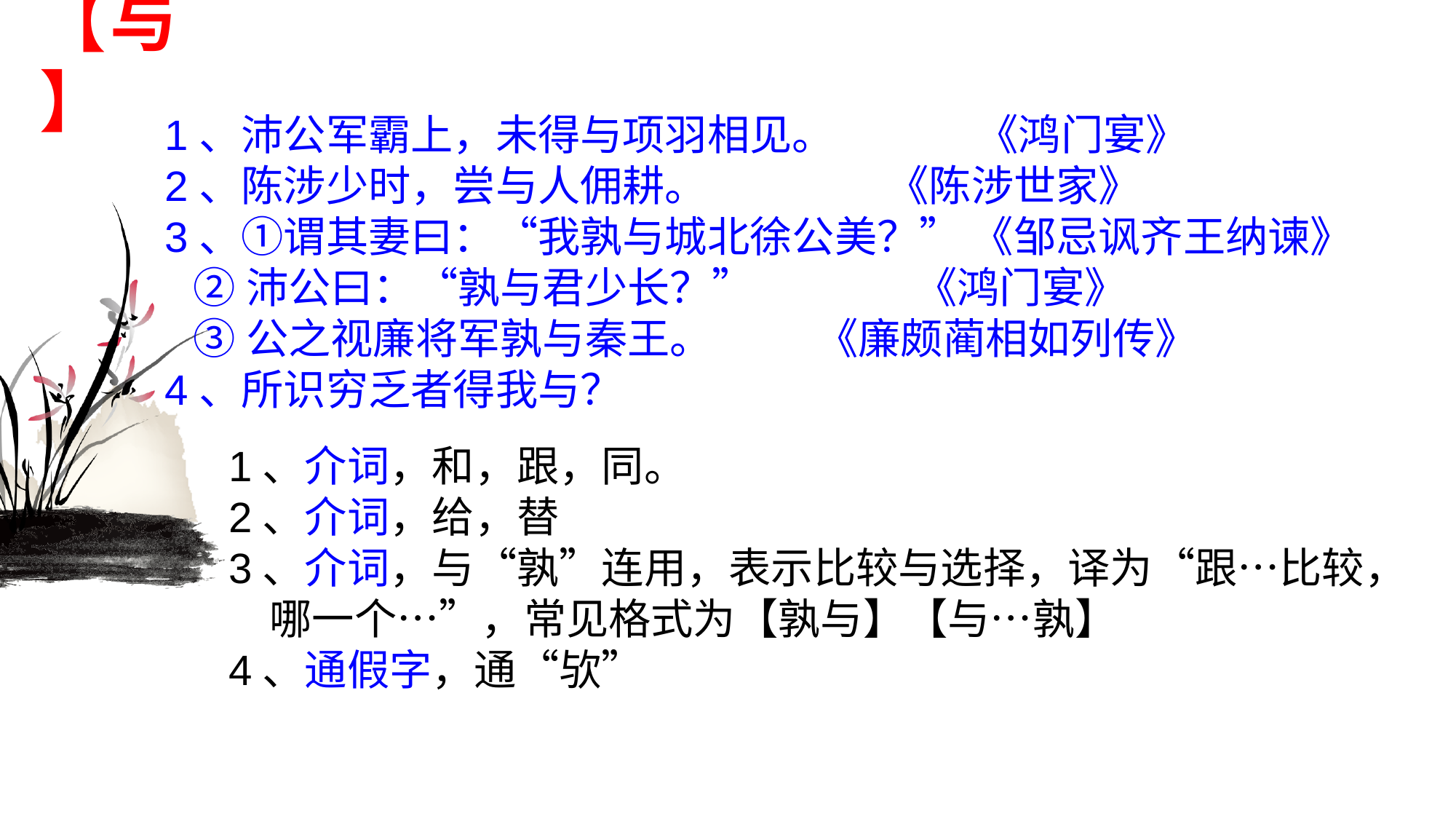

# 【与】
1、沛公军霸上，未得与项羽相见。               《鸿门宴》
2、陈涉少时，尝与人佣耕。                   《陈涉世家》
3、①谓其妻曰：“我孰与城北徐公美？” 《邹忌讽齐王纳谏》
   ②沛公曰：“孰与君少长？”                 《鸿门宴》
   ③公之视廉将军孰与秦王。           《廉颇蔺相如列传》
4、所识穷乏者得我与？
1、介词，和，跟，同。
2、介词，给，替
3、介词，与“孰”连用，表示比较与选择，译为“跟…比较，哪一个…”，常见格式为【孰与】【与…孰】
4、通假字，通“欤”